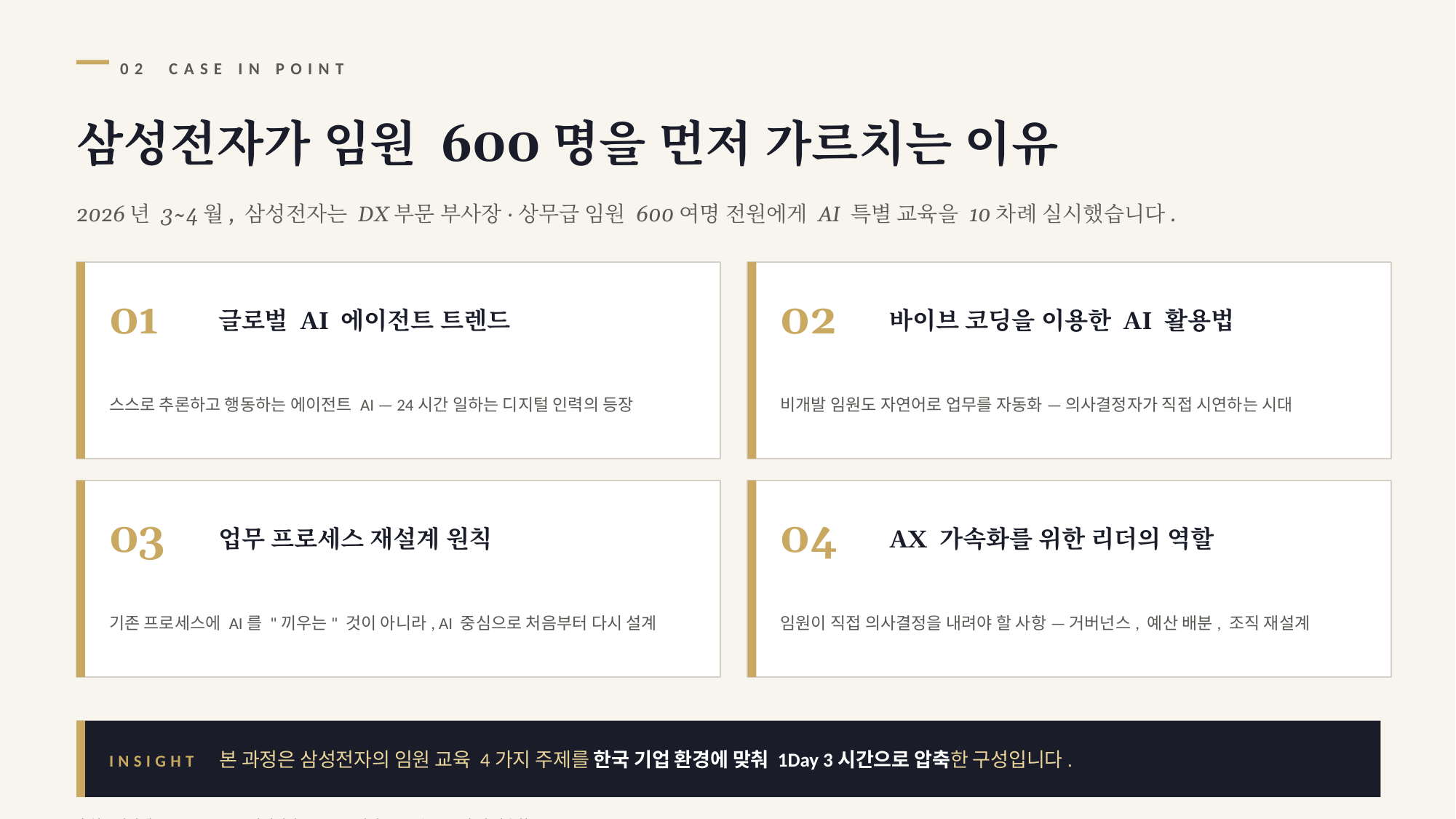

02  CASE IN POINT

삼성전자가 임원 600명을 먼저 가르치는 이유
2026년 3~4월, 삼성전자는 DX부문 부사장·상무급 임원 600여명 전원에게 AI 특별 교육을 10차례 실시했습니다.

01
02
글로벌 AI 에이전트 트렌드
바이브 코딩을 이용한 AI 활용법
스스로 추론하고 행동하는 에이전트 AI — 24시간 일하는 디지털 인력의 등장
비개발 임원도 자연어로 업무를 자동화 — 의사결정자가 직접 시연하는 시대

03
04
업무 프로세스 재설계 원칙
AX 가속화를 위한 리더의 역할
기존 프로세스에 AI를 "끼우는" 것이 아니라, AI 중심으로 처음부터 다시 설계
임원이 직접 의사결정을 내려야 할 사항 — 거버넌스, 예산 배분, 조직 재설계

INSIGHT  본 과정은 삼성전자의 임원 교육 4가지 주제를 한국 기업 환경에 맞춰 1Day 3시간으로 압축한 구성입니다.
출처: 이비엔(EBN) 뉴스 — "삼성전자, DX부문 임원 AI 교육…AX 추진 가속화" (2026.4)